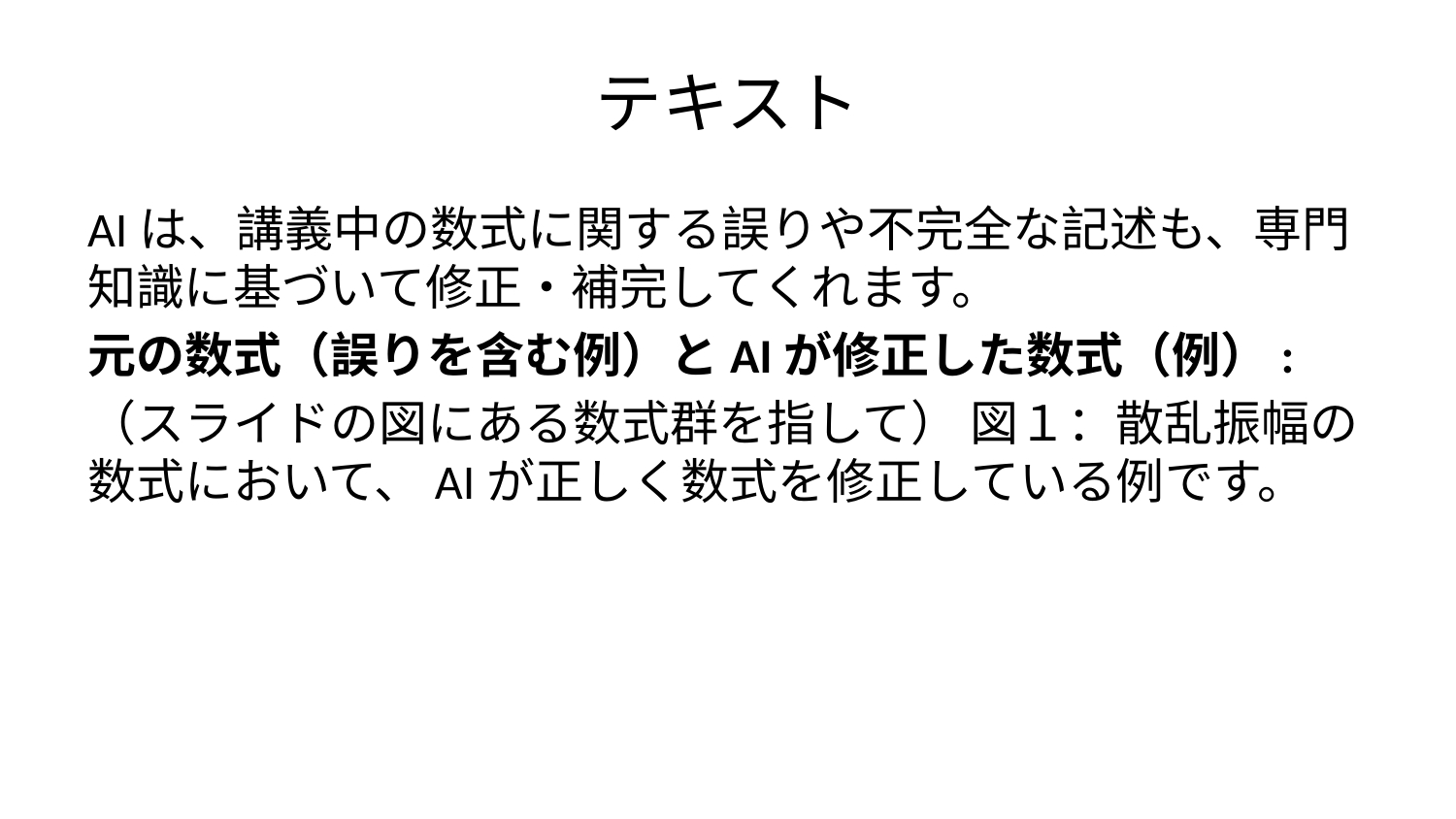

# テキスト
AIは、講義中の数式に関する誤りや不完全な記述も、専門知識に基づいて修正・補完してくれます。
元の数式（誤りを含む例）とAIが修正した数式（例）:
（スライドの図にある数式群を指して） 図１：散乱振幅の数式において、AIが正しく数式を修正している例です。